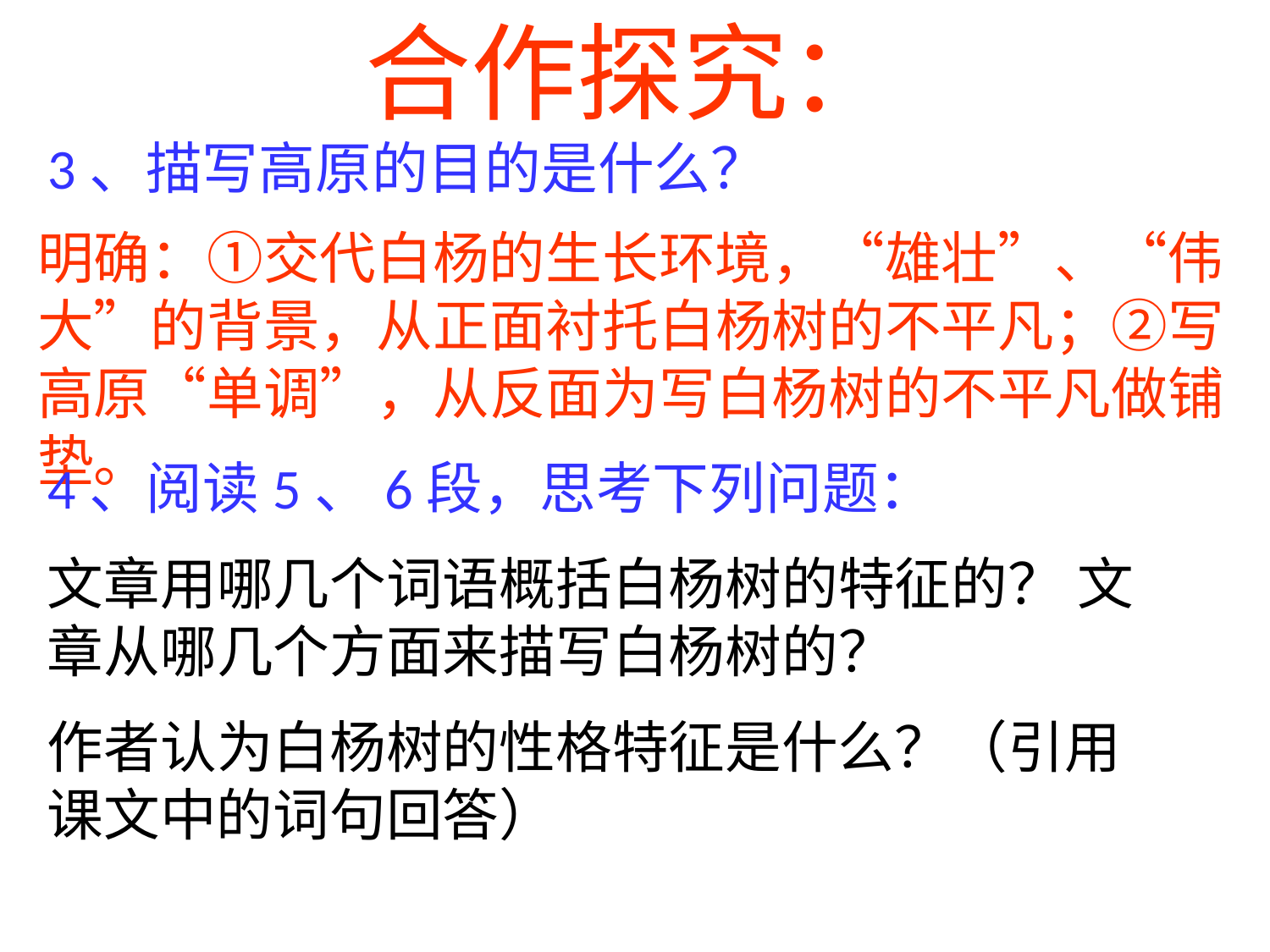

合作探究：
3、描写高原的目的是什么？
明确：①交代白杨的生长环境，“雄壮”、“伟大”的背景，从正面衬托白杨树的不平凡；②写高原“单调”，从反面为写白杨树的不平凡做铺垫。
4、阅读5、6段，思考下列问题：
文章用哪几个词语概括白杨树的特征的？ 文章从哪几个方面来描写白杨树的？
作者认为白杨树的性格特征是什么？（引用课文中的词句回答）